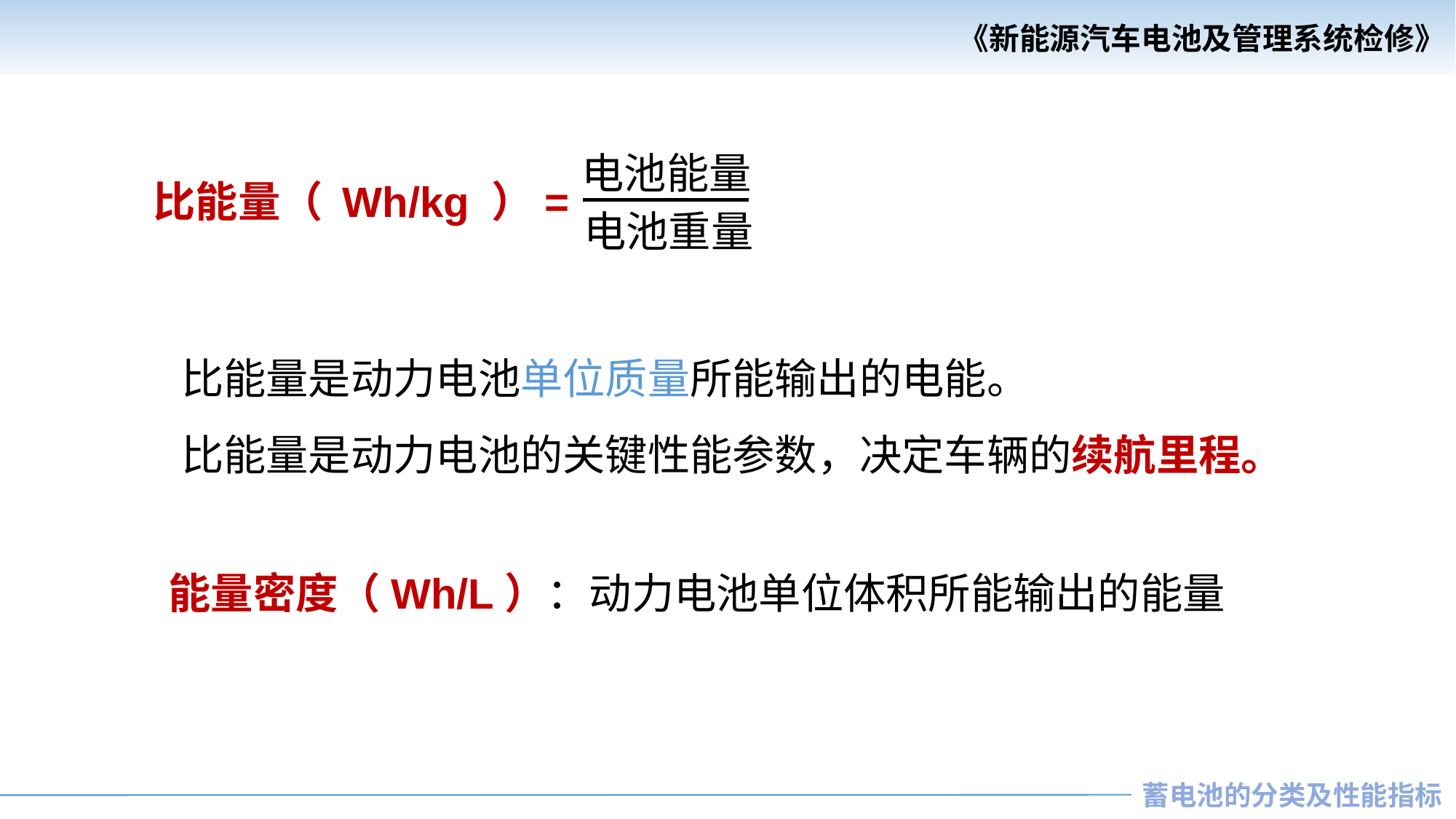

电池能量
比能量（ Wh/kg ）=
电池重量
比能量是动力电池单位质量所能输出的电能。
比能量是动力电池的关键性能参数，决定车辆的续航里程。
能量密度（Wh/L）：动力电池单位体积所能输出的能量